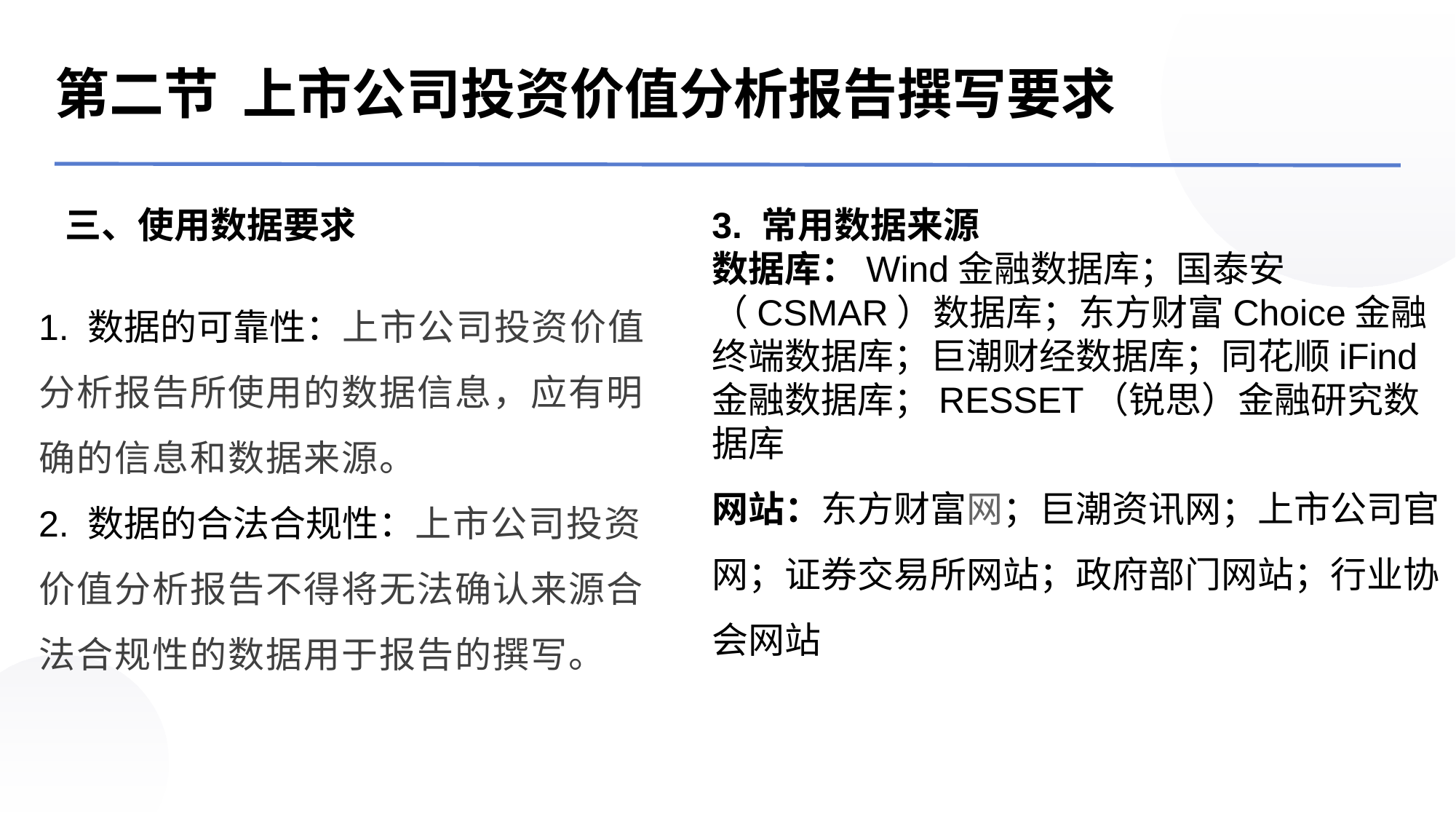

第二节  上市公司投资价值分析报告撰写要求
三、使用数据要求
3. 常用数据来源数据库：Wind金融数据库；国泰安（CSMAR）数据库；东方财富Choice金融终端数据库；巨潮财经数据库；同花顺iFind金融数据库；RESSET（锐思）金融研究数据库网站：东方财富网；巨潮资讯网；上市公司官网；证券交易所网站；政府部门网站；行业协会网站
1. 数据的可靠性：上市公司投资价值分析报告所使用的数据信息，应有明确的信息和数据来源。
2. 数据的合法合规性：上市公司投资价值分析报告不得将无法确认来源合法合规性的数据用于报告的撰写。

12